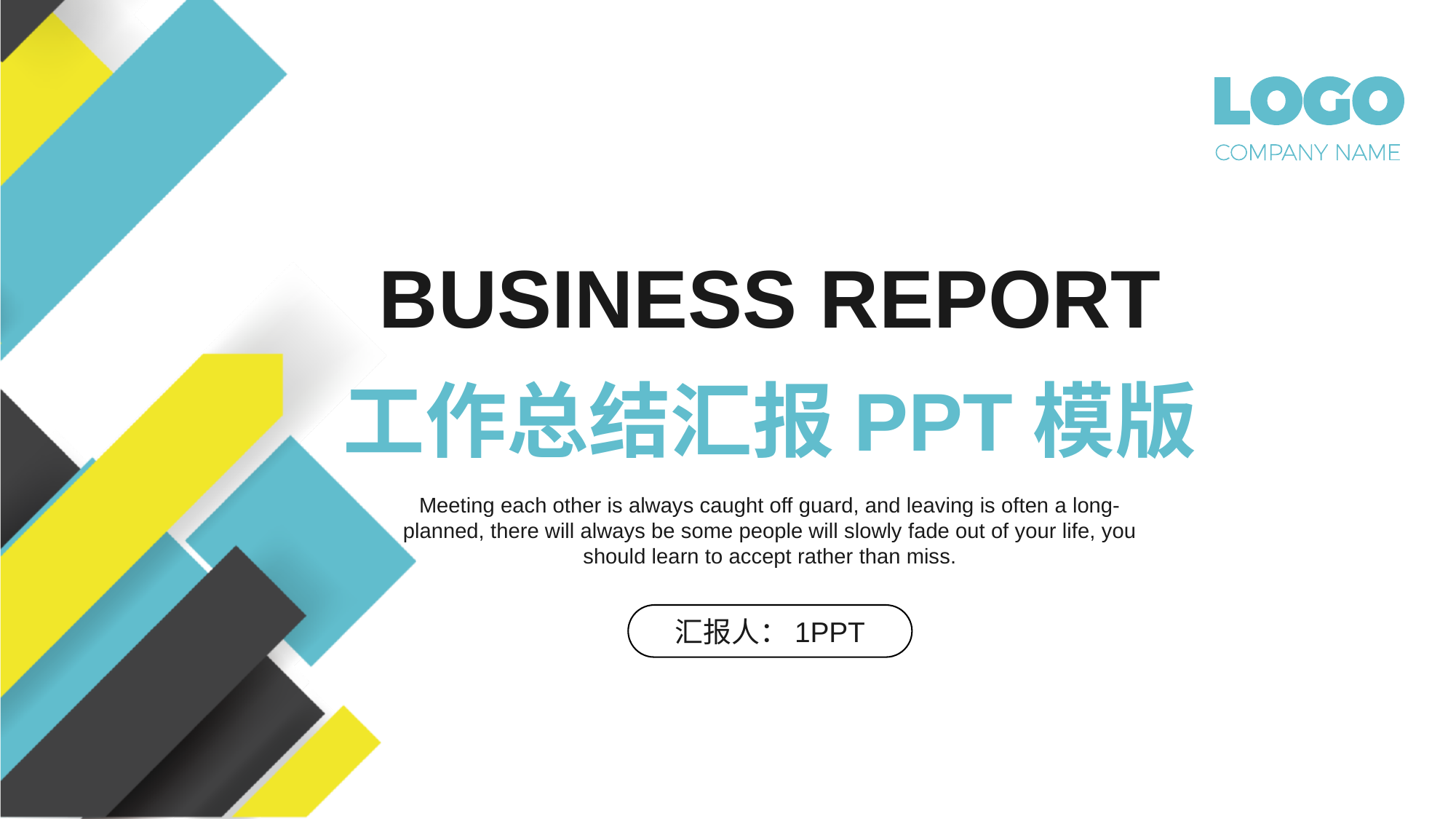

BUSINESS REPORT
工作总结汇报PPT模版
Meeting each other is always caught off guard, and leaving is often a long-planned, there will always be some people will slowly fade out of your life, you should learn to accept rather than miss.

汇报人：1PPT